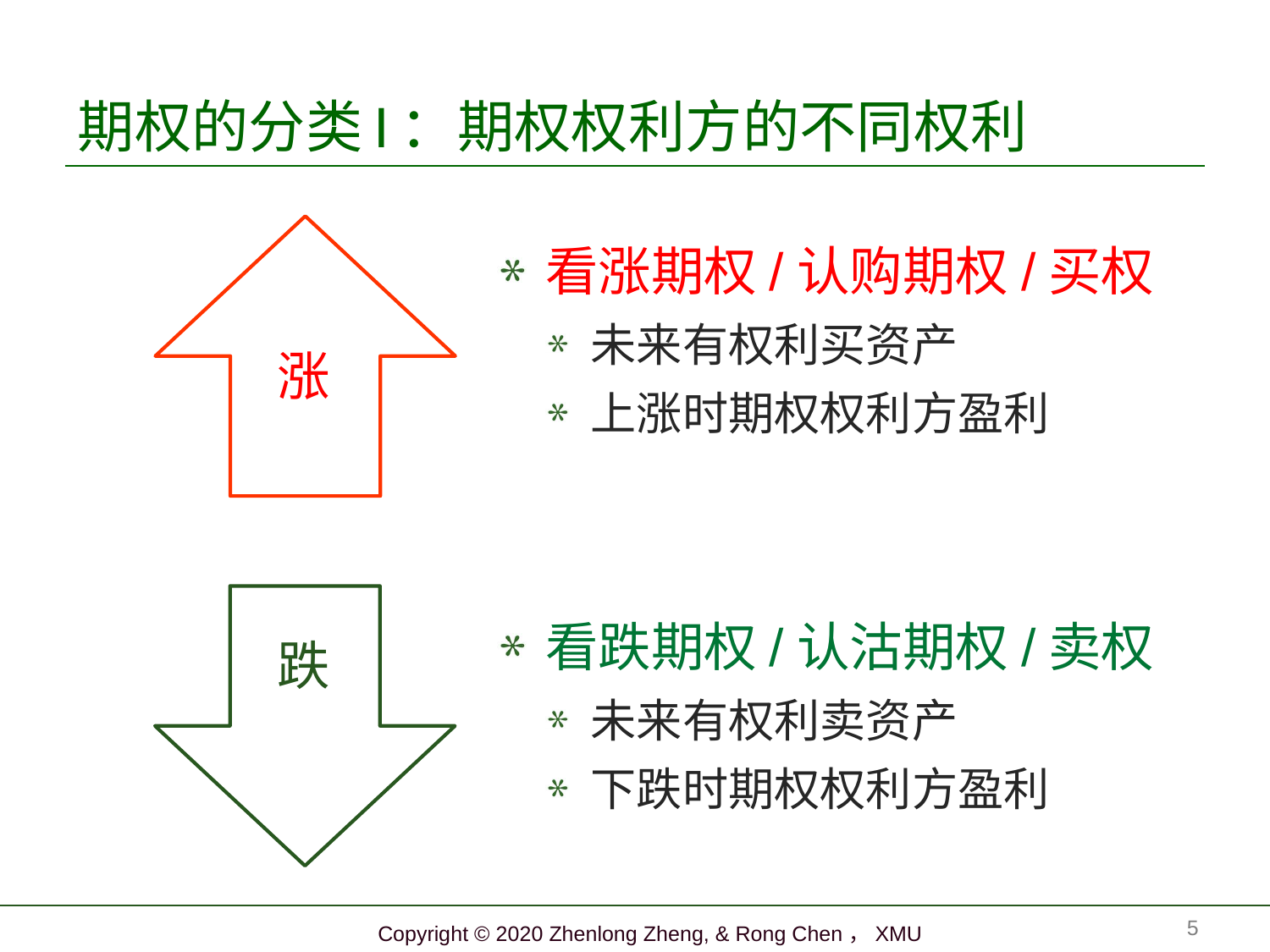

# 期权的分类I：期权权利方的不同权利

看涨期权/认购期权/买权
未来有权利买资产
上涨时期权权利方盈利

看跌期权/认沽期权/卖权
未来有权利卖资产
下跌时期权权利方盈利

涨

跌
5